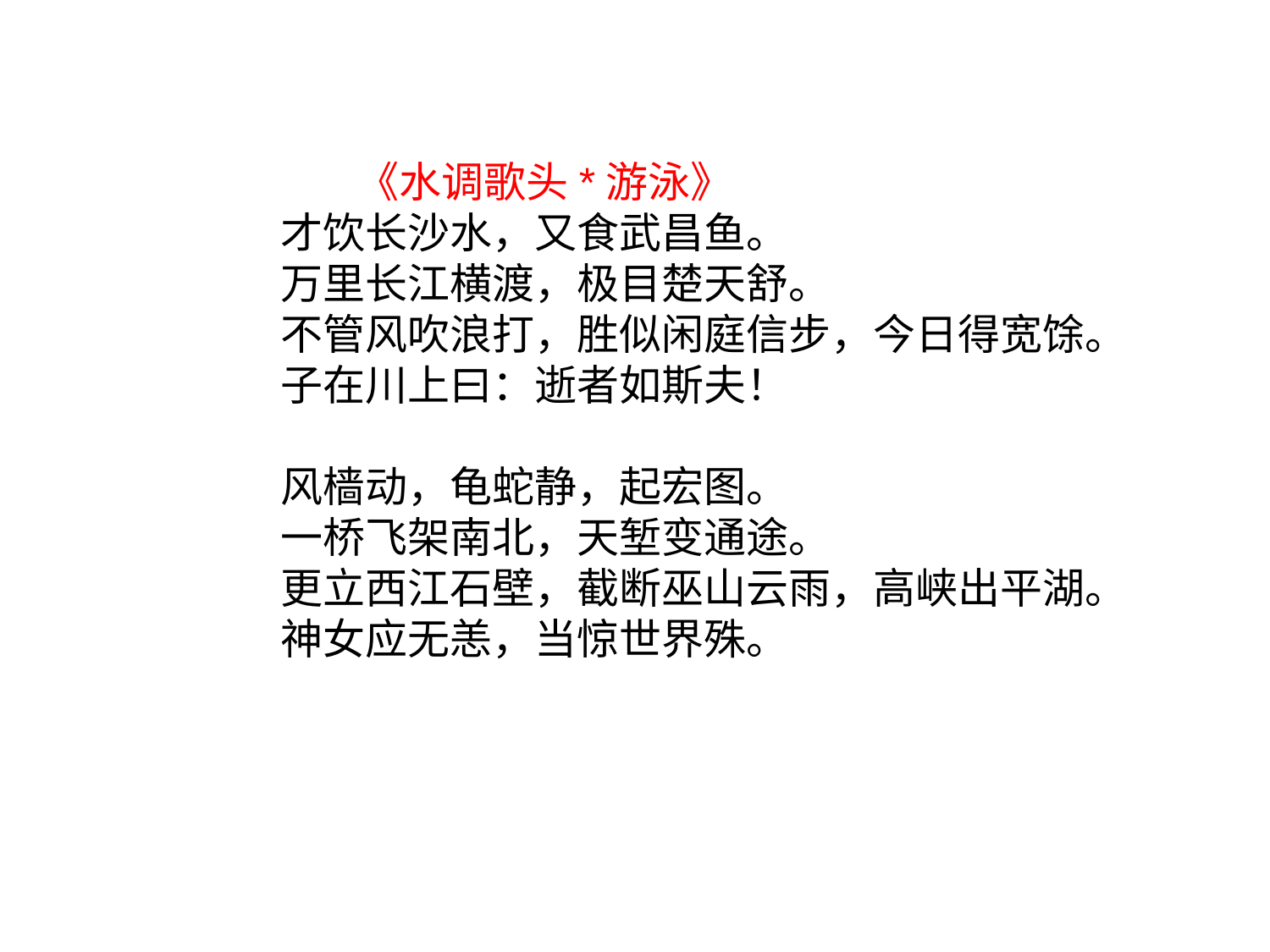

《水调歌头*游泳》
才饮长沙水，又食武昌鱼。
万里长江横渡，极目楚天舒。
不管风吹浪打，胜似闲庭信步，今日得宽馀。
子在川上曰：逝者如斯夫！

风樯动，龟蛇静，起宏图。
一桥飞架南北，天堑变通途。
更立西江石壁，截断巫山云雨，高峡出平湖。
神女应无恙，当惊世界殊。